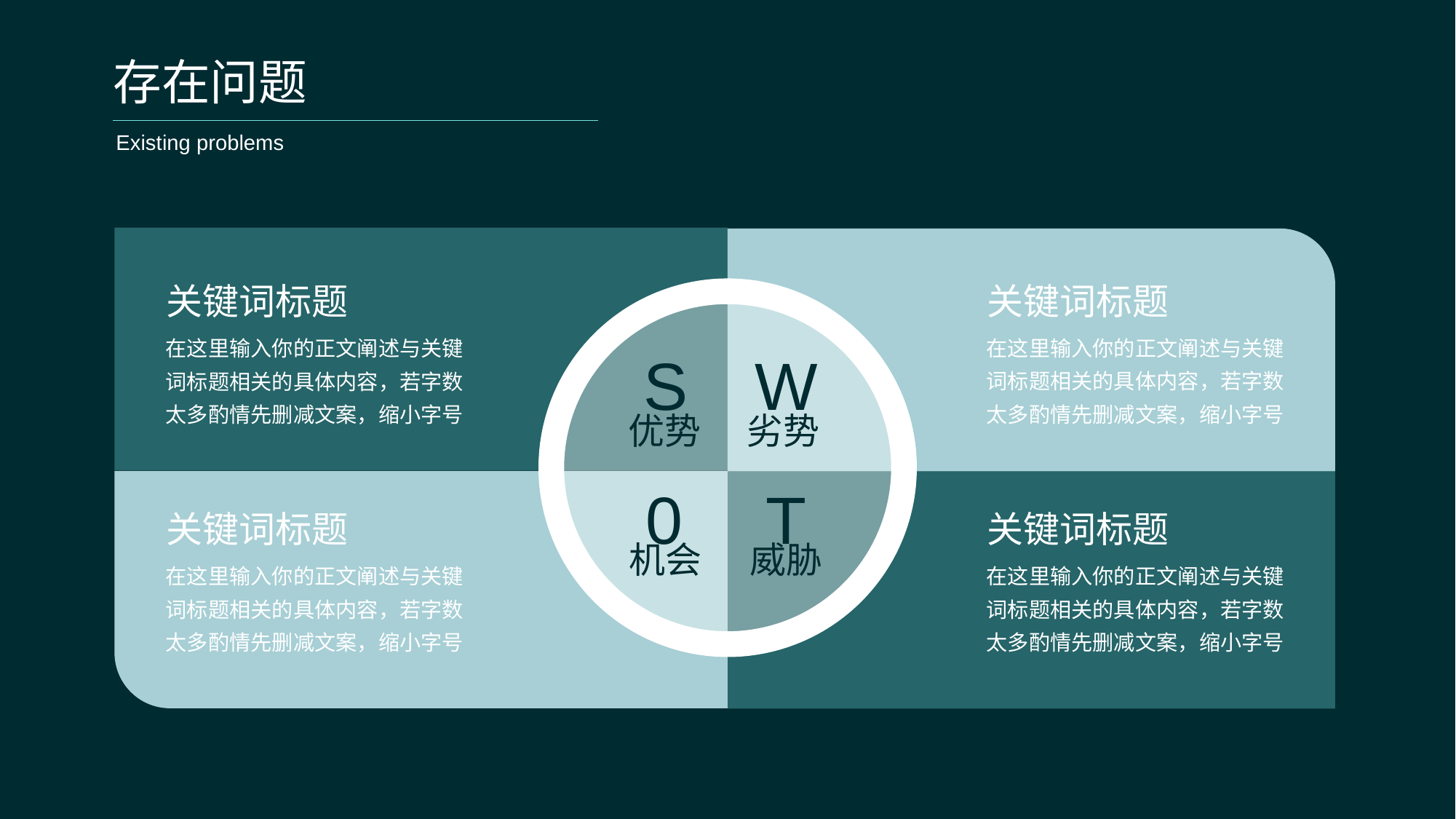

存在问题
Existing problems

S
W
优势
劣势
0
T
机会
威胁
关键词标题
关键词标题
在这里输入你的正文阐述与关键词标题相关的具体内容，若字数太多酌情先删减文案，缩小字号
在这里输入你的正文阐述与关键词标题相关的具体内容，若字数太多酌情先删减文案，缩小字号
关键词标题
关键词标题
在这里输入你的正文阐述与关键词标题相关的具体内容，若字数太多酌情先删减文案，缩小字号
在这里输入你的正文阐述与关键词标题相关的具体内容，若字数太多酌情先删减文案，缩小字号